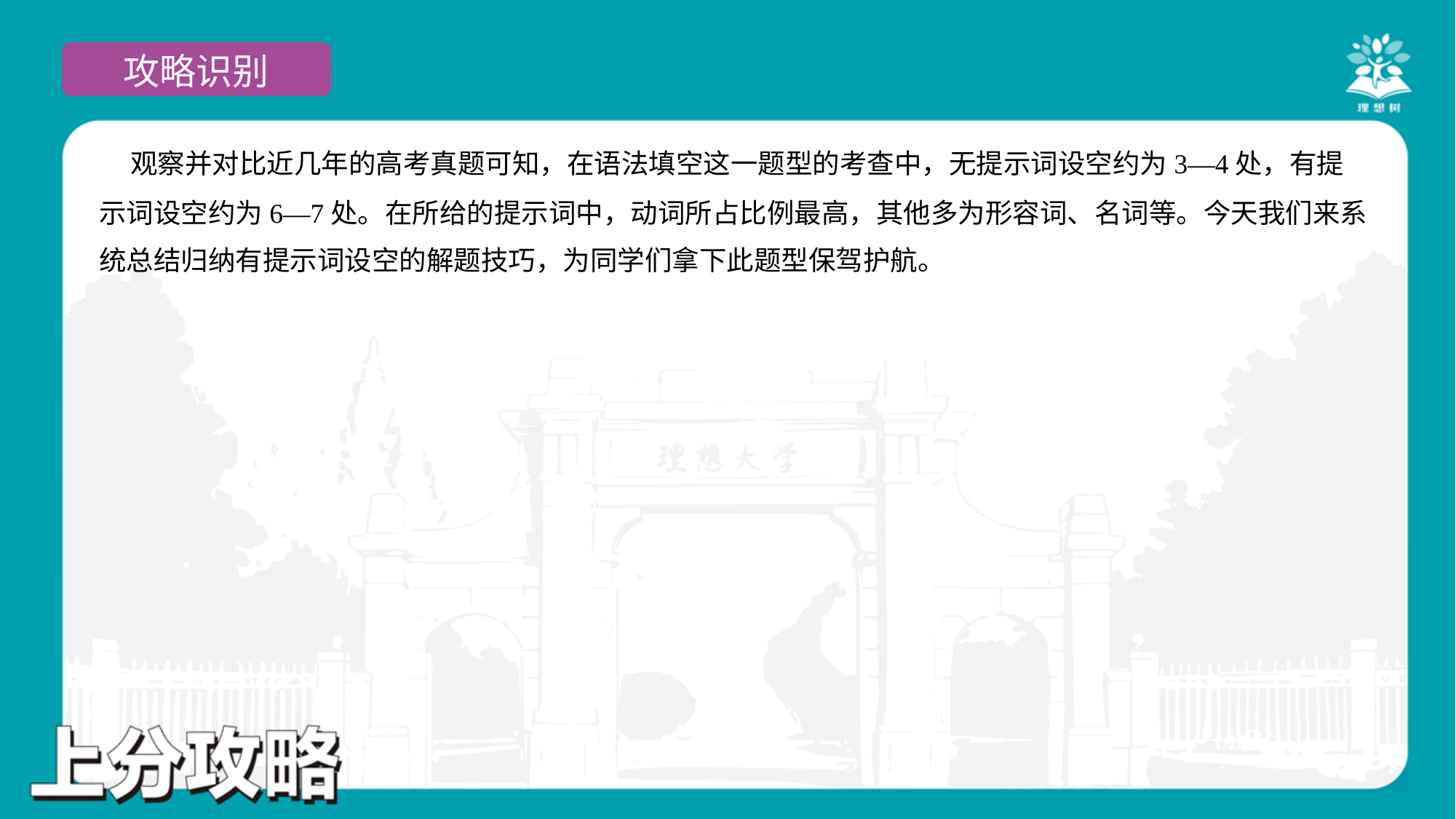

观察并对比近几年的高考真题可知，在语法填空这一题型的考查中，无提示词设空约为3—4处，有提
示词设空约为6—7处。在所给的提示词中，动词所占比例最高，其他多为形容词、名词等。今天我们来系
统总结归纳有提示词设空的解题技巧，为同学们拿下此题型保驾护航。